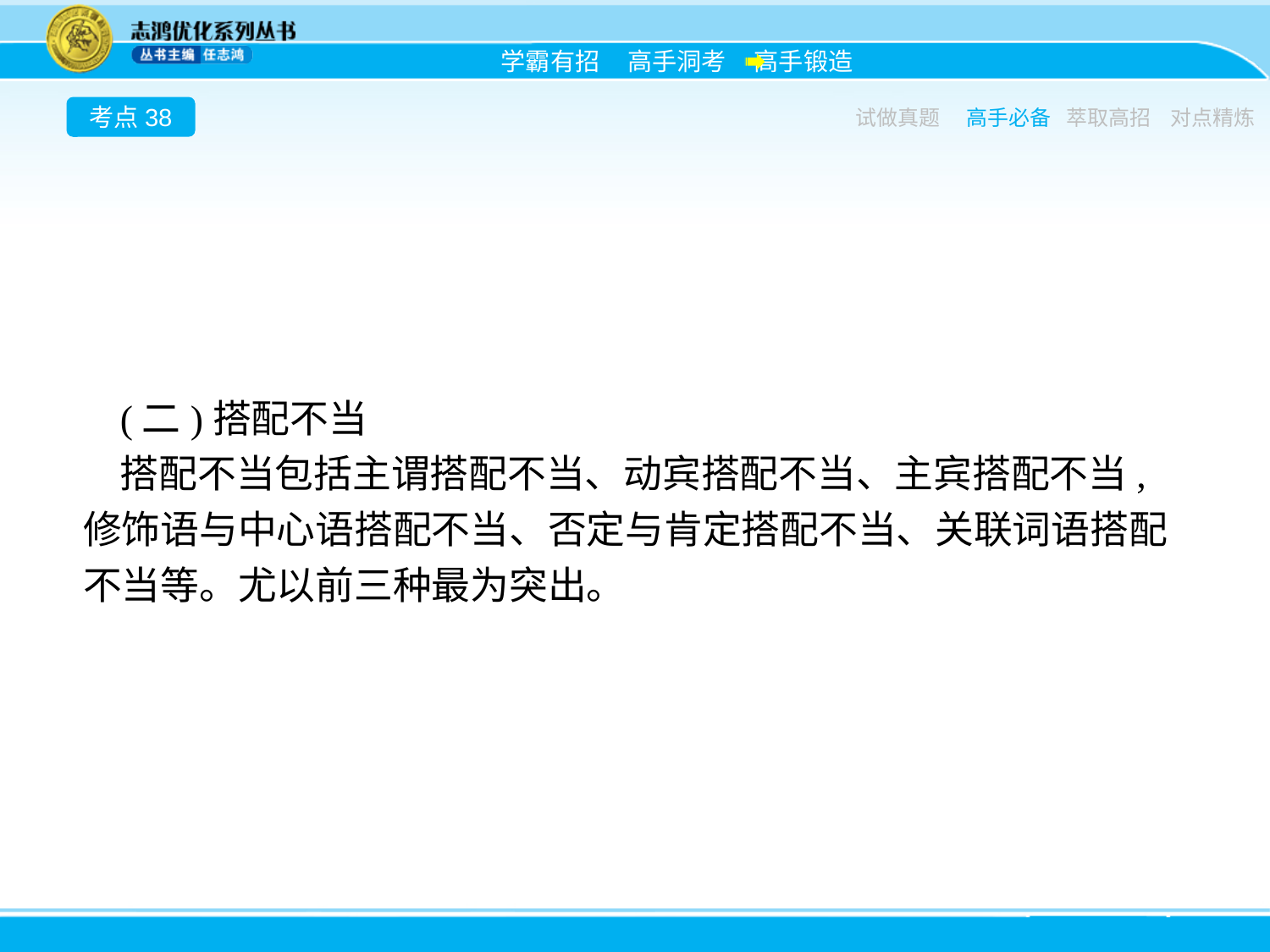

考点38
试做真题
高手必备
萃取高招
对点精炼
(二)搭配不当
搭配不当包括主谓搭配不当、动宾搭配不当、主宾搭配不当,修饰语与中心语搭配不当、否定与肯定搭配不当、关联词语搭配不当等。尤以前三种最为突出。